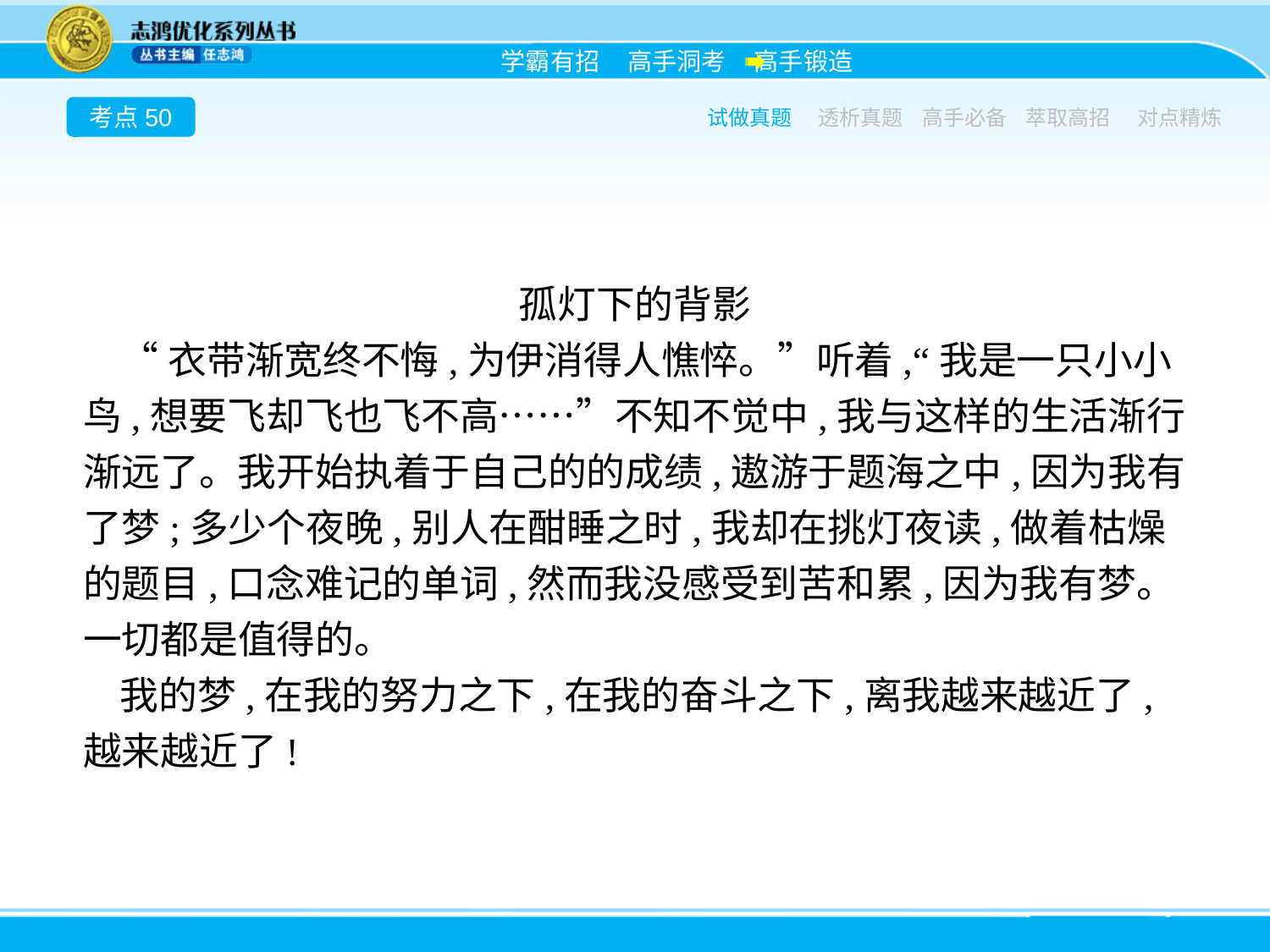

考点50
试做真题
透析真题
高手必备
萃取高招
对点精炼
孤灯下的背影
“衣带渐宽终不悔,为伊消得人憔悴。”听着,“我是一只小小鸟,想要飞却飞也飞不高……”不知不觉中,我与这样的生活渐行渐远了。我开始执着于自己的的成绩,遨游于题海之中,因为我有了梦;多少个夜晚,别人在酣睡之时,我却在挑灯夜读,做着枯燥的题目,口念难记的单词,然而我没感受到苦和累,因为我有梦。一切都是值得的。
我的梦,在我的努力之下,在我的奋斗之下,离我越来越近了,越来越近了!